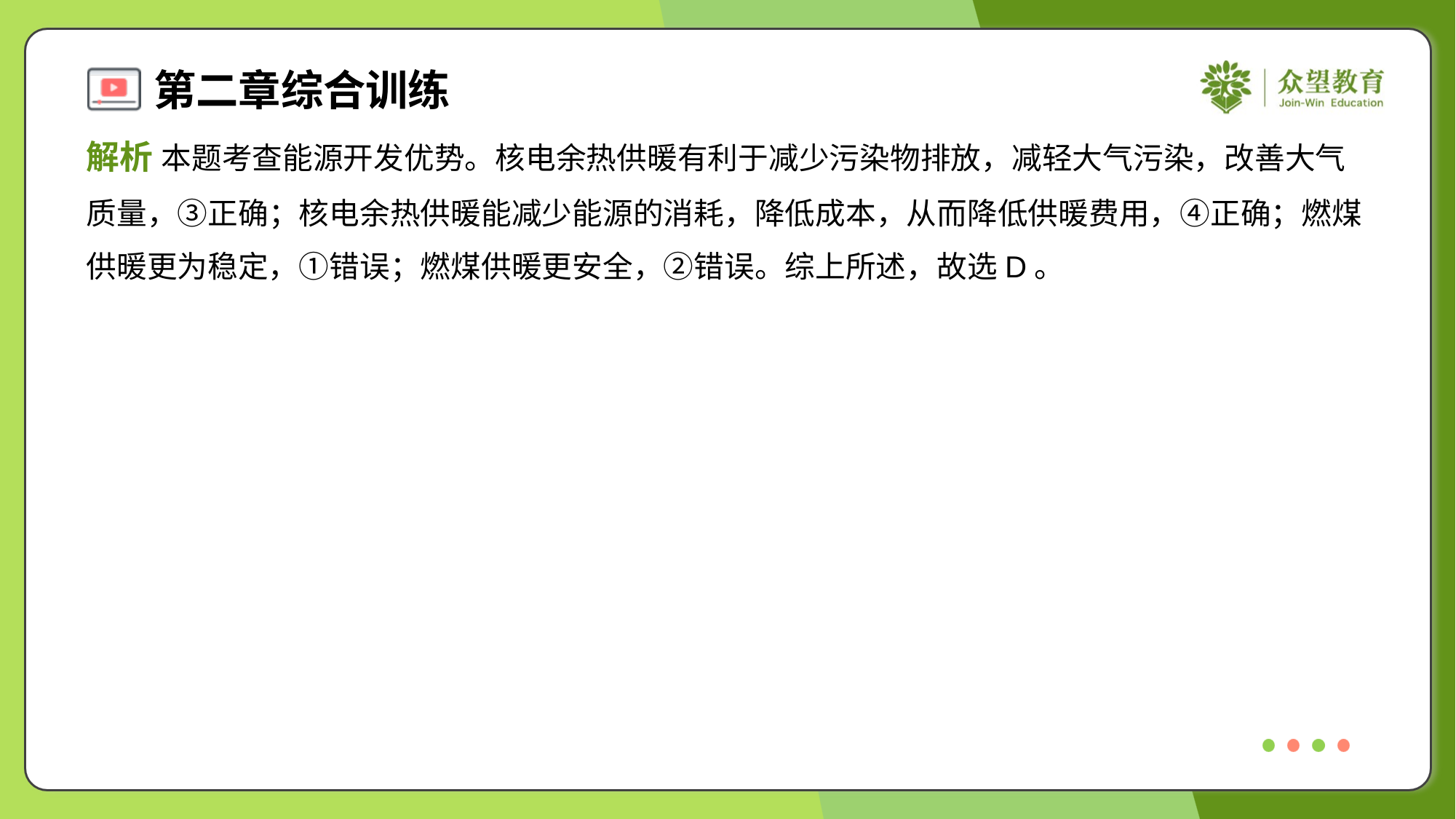

解析 本题考查能源开发优势。核电余热供暖有利于减少污染物排放，减轻大气污染，改善大气
质量，③正确；核电余热供暖能减少能源的消耗，降低成本，从而降低供暖费用，④正确；燃煤
供暖更为稳定，①错误；燃煤供暖更安全，②错误。综上所述，故选D。